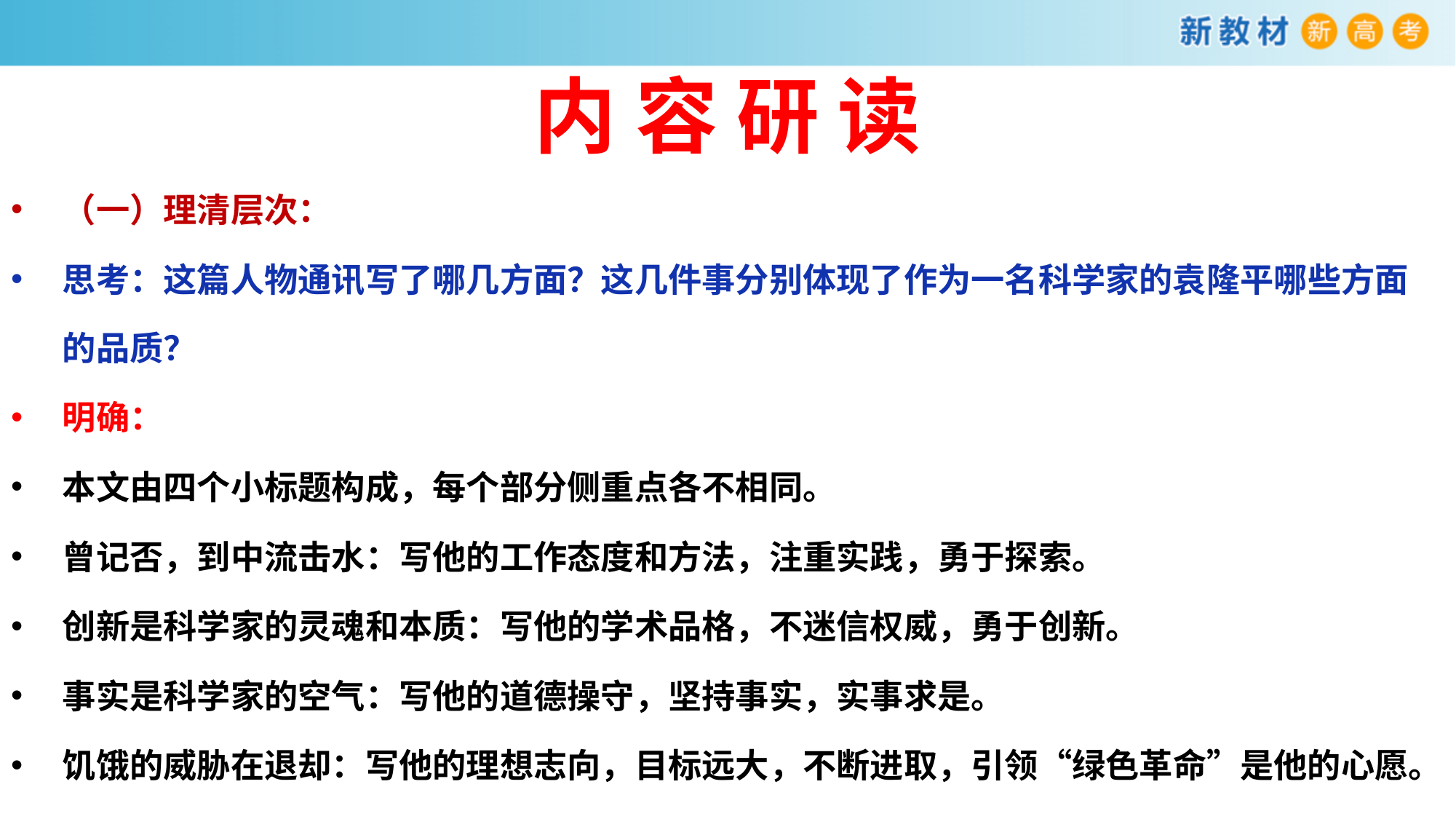

# 内 容 研 读
（一）理清层次：
思考：这篇人物通讯写了哪几方面？这几件事分别体现了作为一名科学家的袁隆平哪些方面的品质？
明确：
本文由四个小标题构成，每个部分侧重点各不相同。
曾记否，到中流击水：写他的工作态度和方法，注重实践，勇于探索。
创新是科学家的灵魂和本质：写他的学术品格，不迷信权威，勇于创新。
事实是科学家的空气：写他的道德操守，坚持事实，实事求是。
饥饿的威胁在退却：写他的理想志向，目标远大，不断进取，引领“绿色革命”是他的心愿。